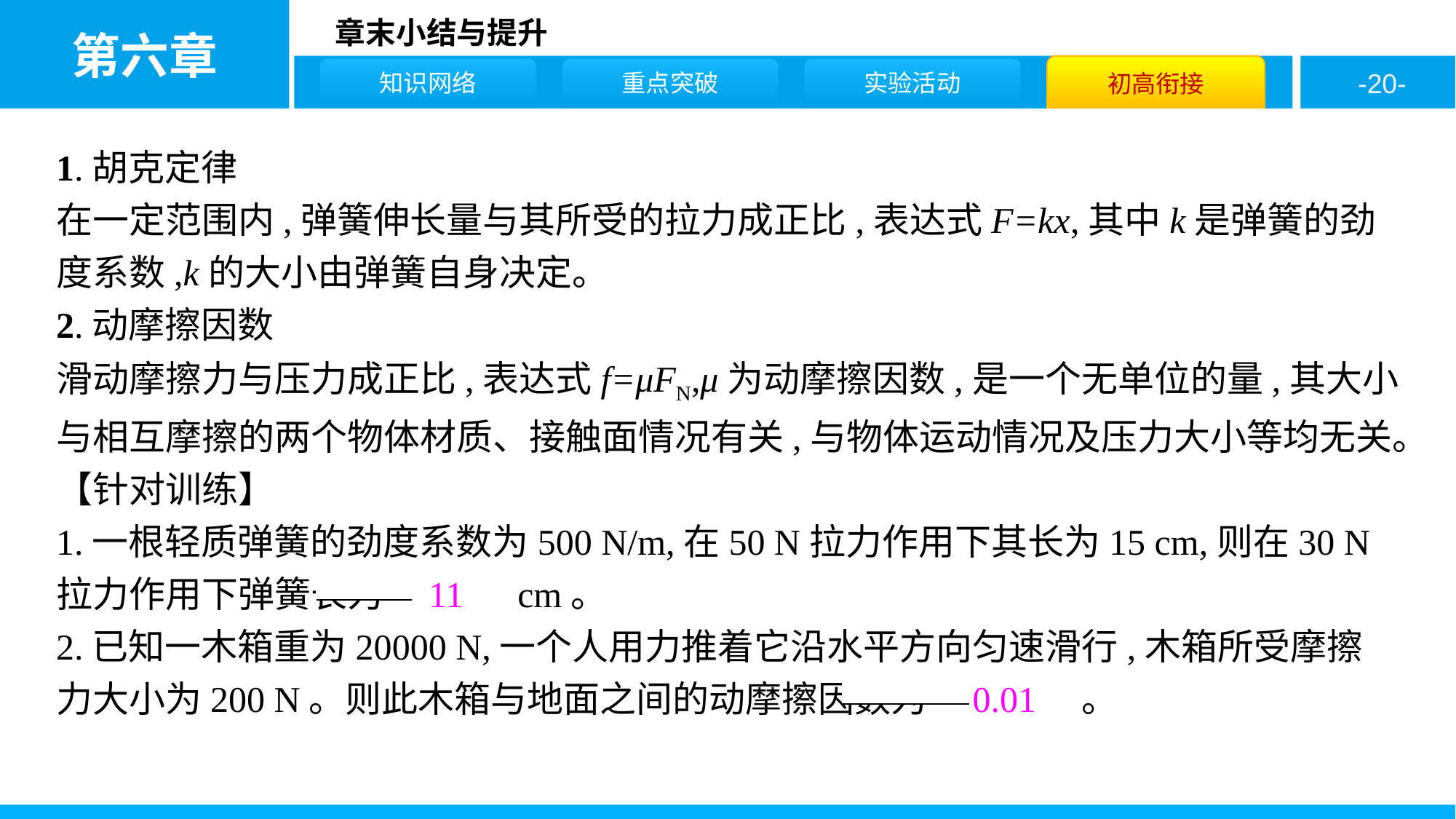

1.胡克定律
在一定范围内,弹簧伸长量与其所受的拉力成正比,表达式F=kx,其中k是弹簧的劲度系数,k的大小由弹簧自身决定。
2.动摩擦因数
滑动摩擦力与压力成正比,表达式f=μFN,μ为动摩擦因数,是一个无单位的量,其大小与相互摩擦的两个物体材质、接触面情况有关,与物体运动情况及压力大小等均无关。
【针对训练】
1.一根轻质弹簧的劲度系数为500 N/m,在50 N拉力作用下其长为15 cm,则在30 N拉力作用下弹簧长为　11　cm。
2.已知一木箱重为20000 N,一个人用力推着它沿水平方向匀速滑行,木箱所受摩擦力大小为200 N。则此木箱与地面之间的动摩擦因数为　0.01　。